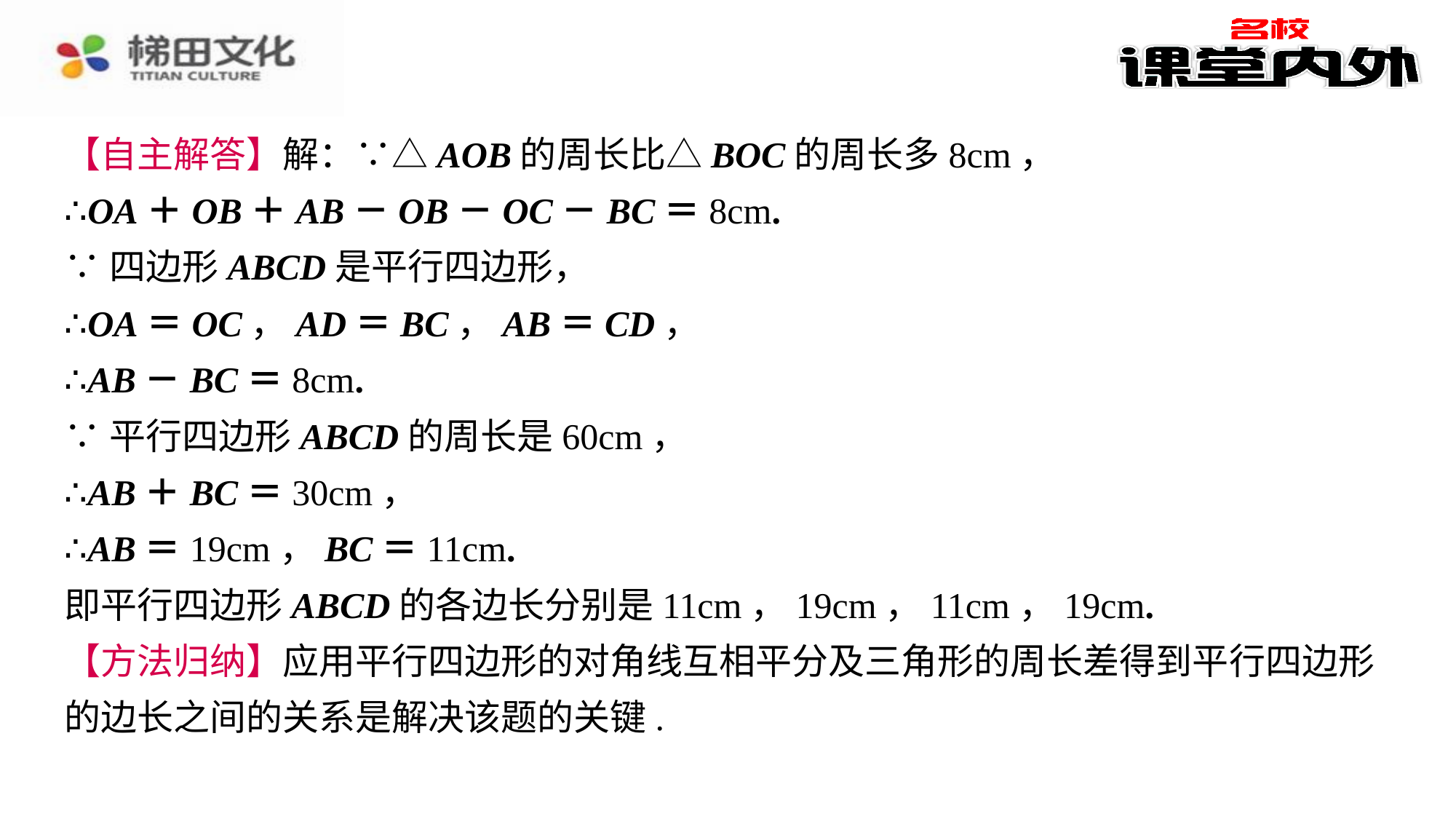

【自主解答】解：∵△AOB的周长比△BOC的周长多8cm，
∴OA＋OB＋AB－OB－OC－BC＝8cm.
∵四边形ABCD是平行四边形，
∴OA＝OC，AD＝BC，AB＝CD，
∴AB－BC＝8cm.
∵平行四边形ABCD的周长是60cm，
∴AB＋BC＝30cm，
∴AB＝19cm，BC＝11cm.
即平行四边形ABCD的各边长分别是11cm，19cm，11cm，19cm.
【方法归纳】应用平行四边形的对角线互相平分及三角形的周长差得到平行四边形的边长之间的关系是解决该题的关键.